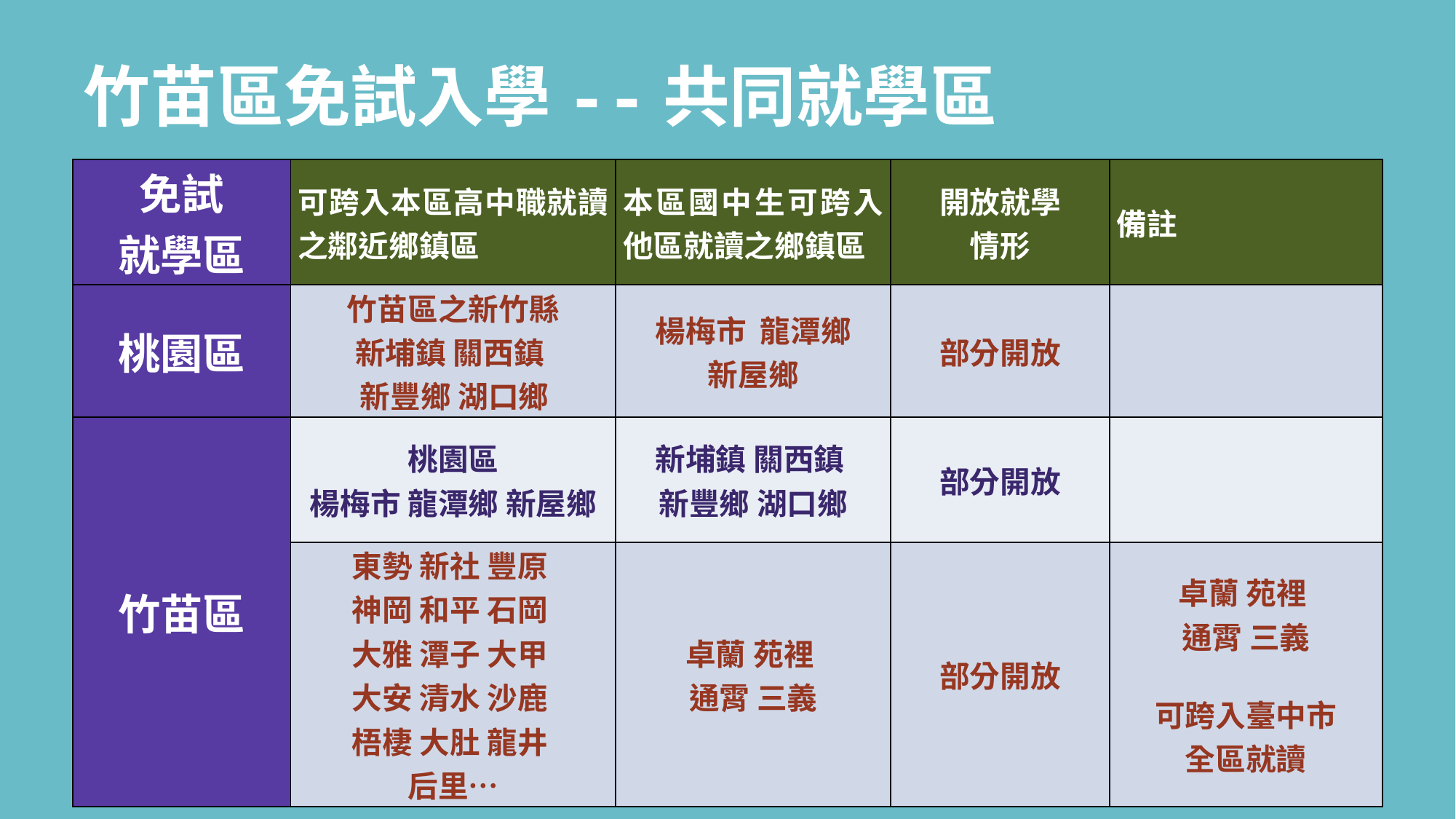

竹苗區免試入學--共同就學區
| 免試 就學區 | 可跨入本區高中職就讀之鄰近鄉鎮區 | 本區國中生可跨入他區就讀之鄉鎮區 | 開放就學 情形 | 備註 |
| --- | --- | --- | --- | --- |
| 桃園區 | 竹苗區之新竹縣 新埔鎮 關西鎮 新豐鄉 湖口鄉 | 楊梅市 龍潭鄉 新屋鄉 | 部分開放 |  |
| 竹苗區 | 桃園區 楊梅市 龍潭鄉 新屋鄉 | 新埔鎮 關西鎮 新豐鄉 湖口鄉 | 部分開放 |  |
|  | 東勢 新社 豐原 神岡 和平 石岡 大雅 潭子 大甲 大安 清水 沙鹿 梧棲 大肚 龍井 后里… | 卓蘭 苑裡 通霄 三義 | 部分開放 | 卓蘭 苑裡 通霄 三義 可跨入臺中市 全區就讀 |